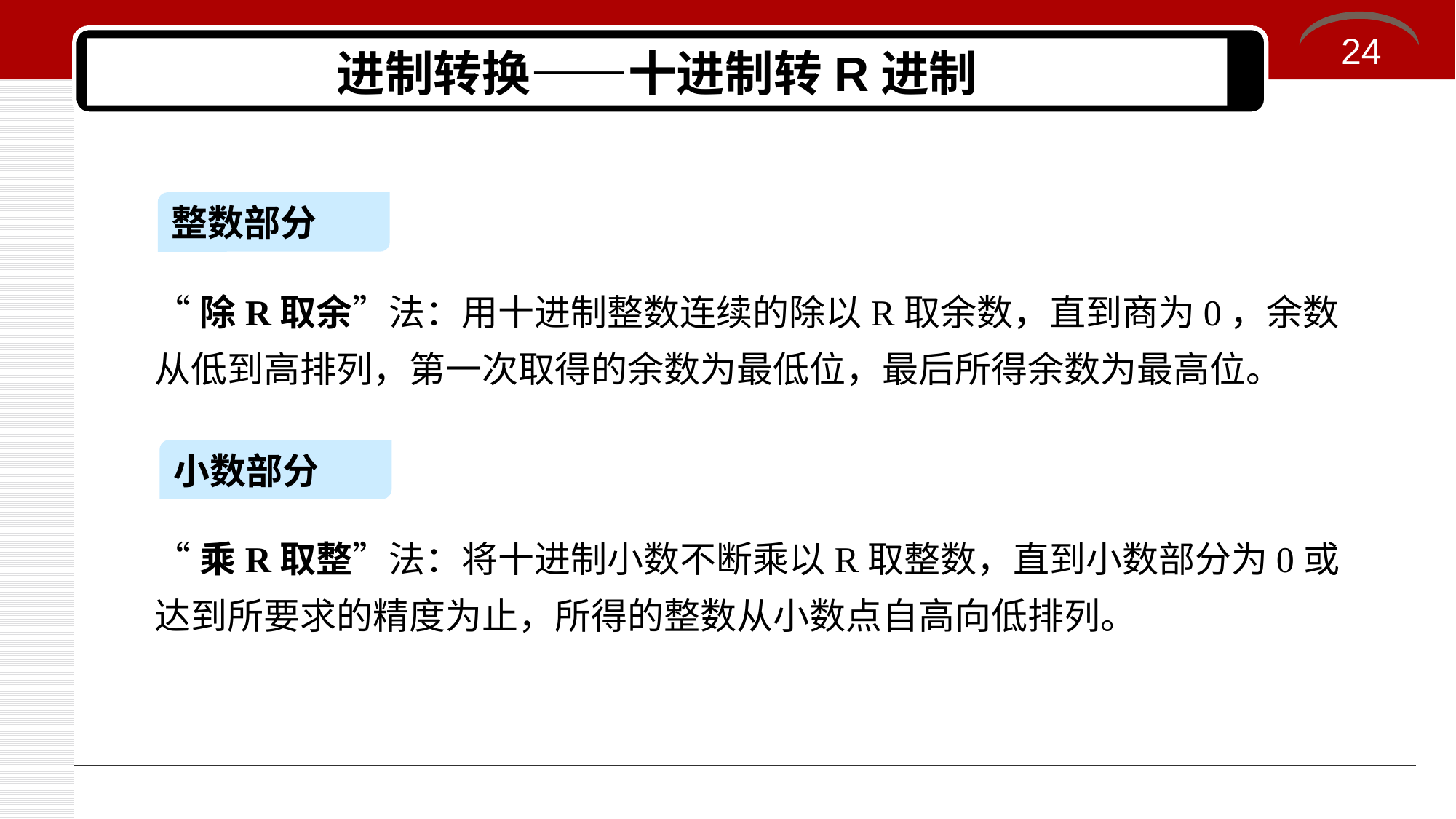

24
# 进制转换——十进制转R进制
整数部分
“除R取余”法：用十进制整数连续的除以R取余数，直到商为0，余数从低到高排列，第一次取得的余数为最低位，最后所得余数为最高位。
小数部分
“乘R取整”法：将十进制小数不断乘以R取整数，直到小数部分为0或达到所要求的精度为止，所得的整数从小数点自高向低排列。